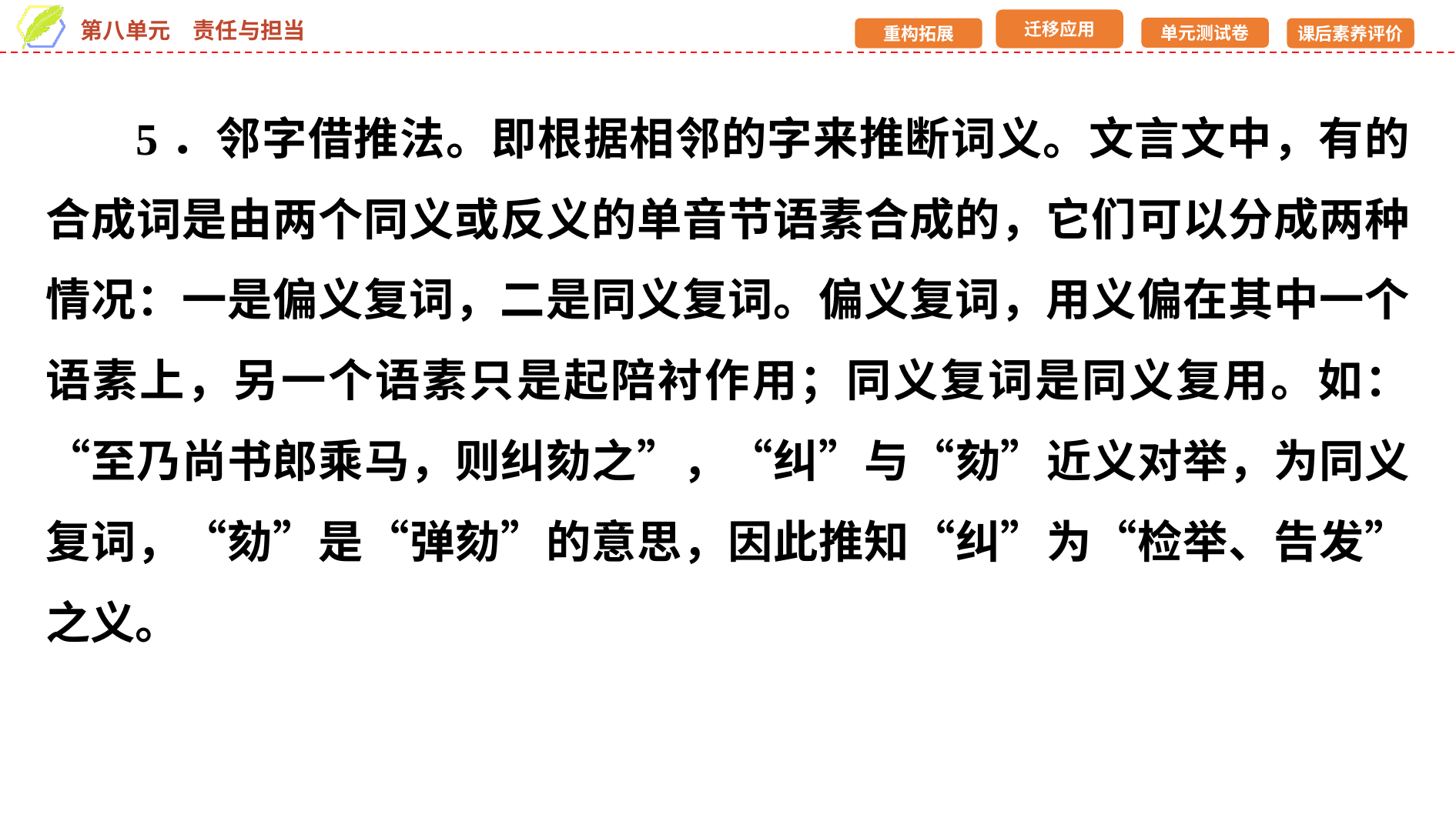

5．邻字借推法。即根据相邻的字来推断词义。文言文中，有的合成词是由两个同义或反义的单音节语素合成的，它们可以分成两种情况：一是偏义复词，二是同义复词。偏义复词，用义偏在其中一个语素上，另一个语素只是起陪衬作用；同义复词是同义复用。如：“至乃尚书郎乘马，则纠劾之”，“纠”与“劾”近义对举，为同义复词，“劾”是“弹劾”的意思，因此推知“纠”为“检举、告发”之义。